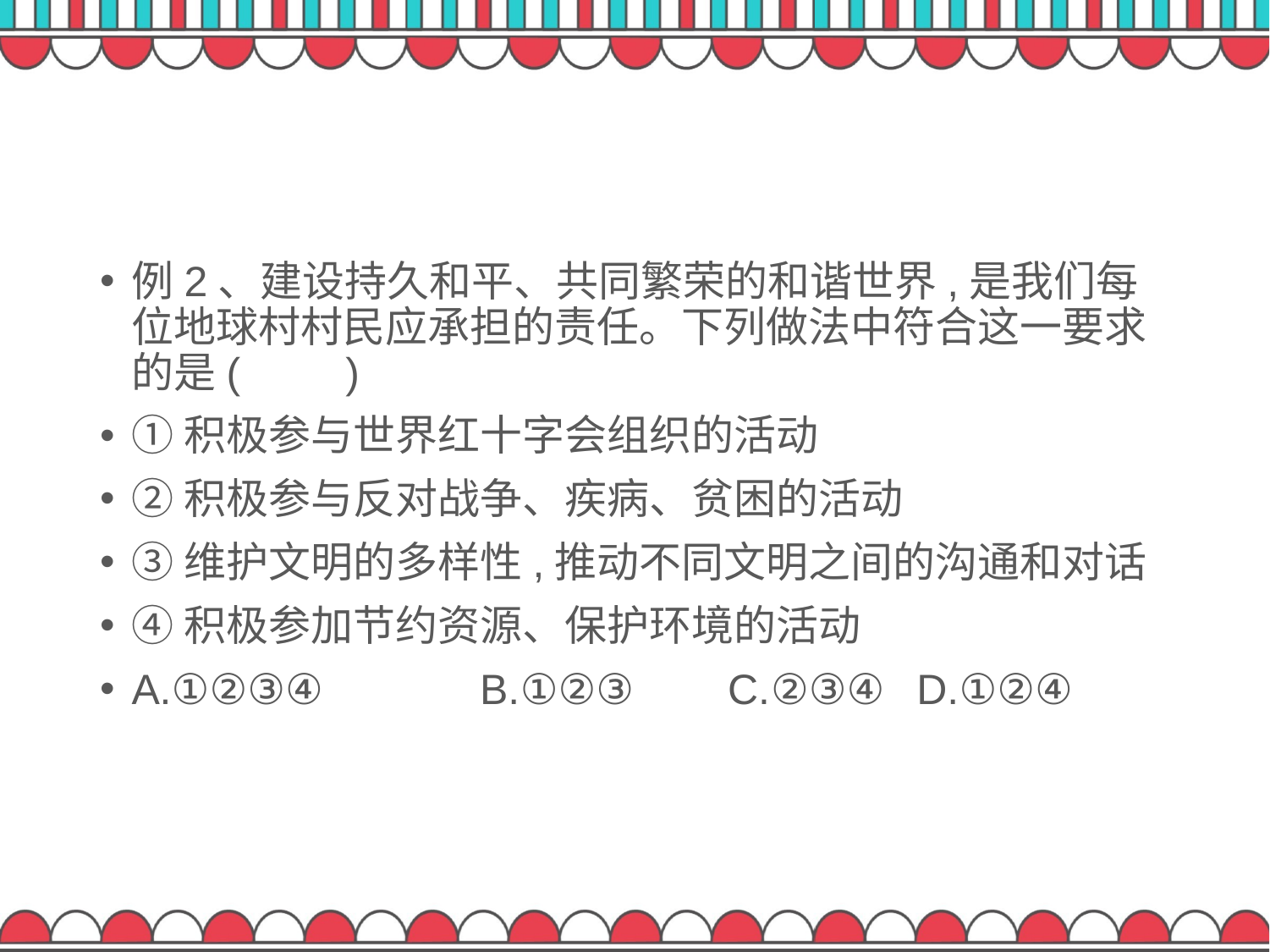

例2、建设持久和平、共同繁荣的和谐世界,是我们每位地球村村民应承担的责任。下列做法中符合这一要求的是(　　)
①积极参与世界红十字会组织的活动
②积极参与反对战争、疾病、贫困的活动
③维护文明的多样性,推动不同文明之间的沟通和对话
④积极参加节约资源、保护环境的活动
A.①②③④	        B.①②③        C.②③④	  D.①②④